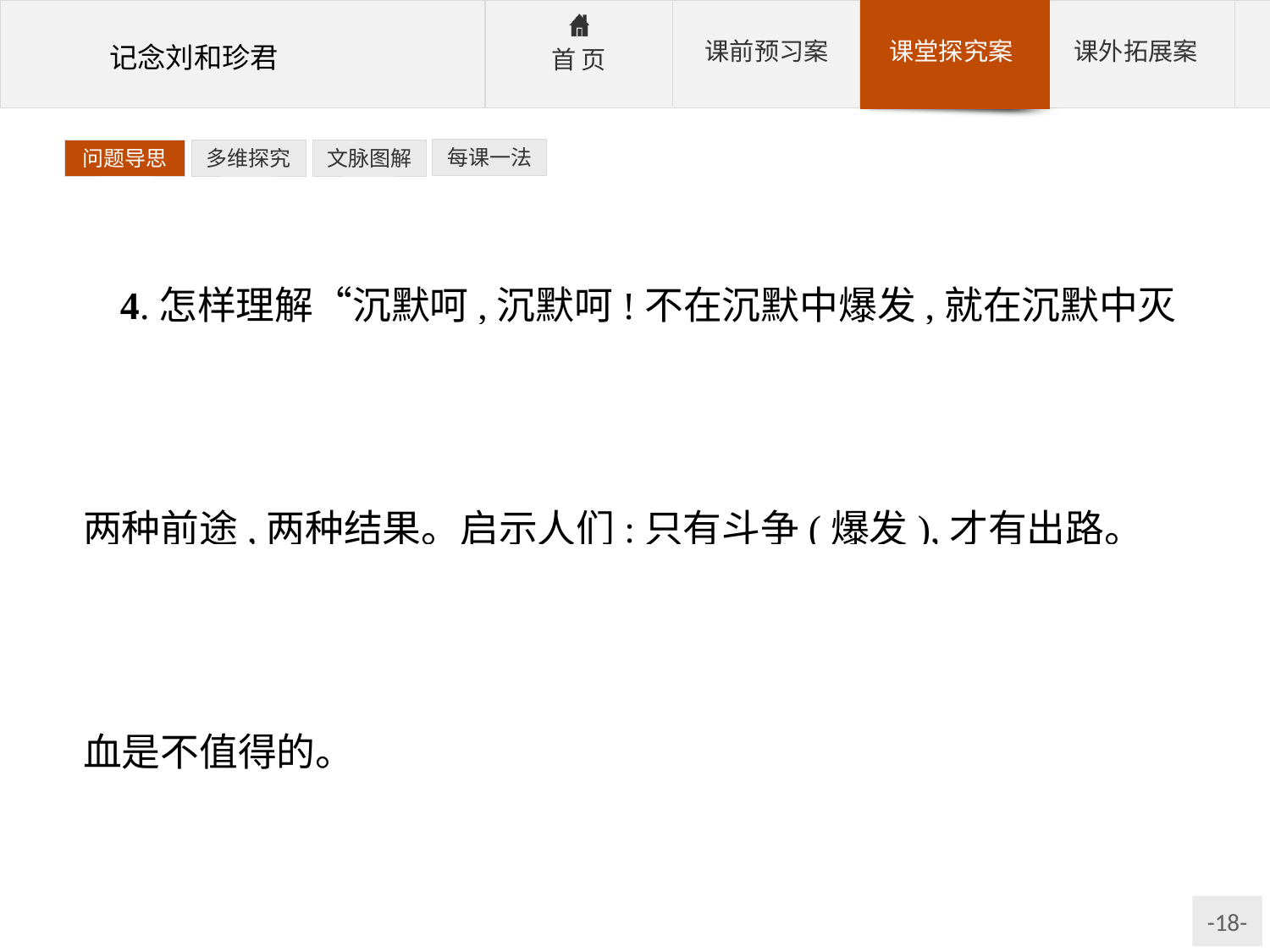

每课一法
问题导思
多维探究
文脉图解
4.怎样理解“沉默呵,沉默呵!不在沉默中爆发,就在沉默中灭亡”?
参考答案:这是两种沉默:一是“出离愤怒”,陷于极度悲痛的“沉默”;二是逆来顺受,走向灭亡的“沉默”。两种“沉默”,两种前途,两种结果。启示人们:只有斗争(爆发),才有出路。
5.怎样理解第六节关于“煤的形成”的比喻?
参考答案:用“煤”来比喻,是从人类历史进程的高度全面评价“三一八”惨案:徒手请愿不是一种有效的斗争方式,为请愿而流血是不值得的。